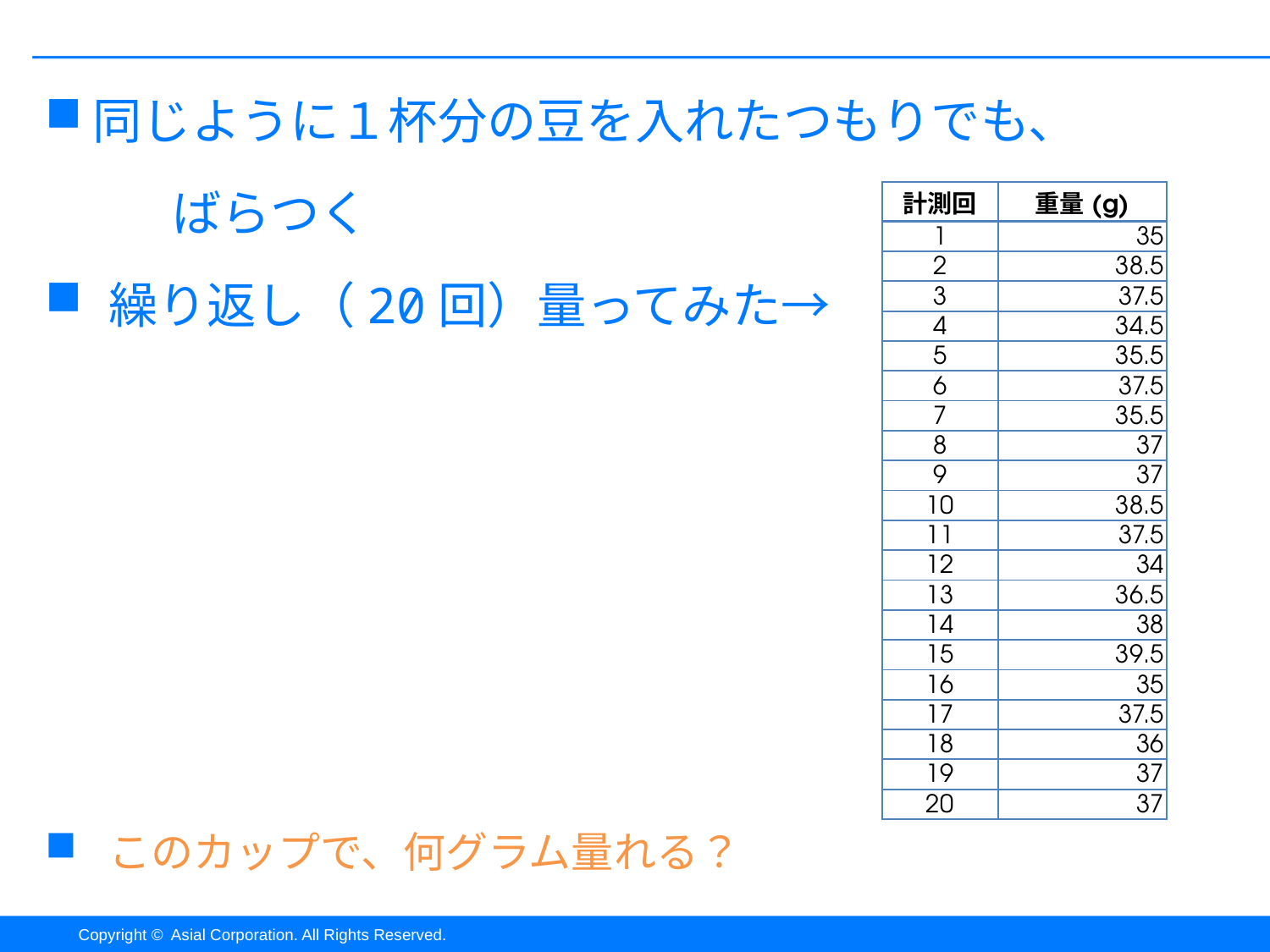

#

同じように１杯分の豆を入れたつもりでも、
	ばらつく
繰り返し（20回）量ってみた→

このカップで、何グラム量れる？
| 計測回 | 重量(g) |
| --- | --- |
| 1 | 35 |
| 2 | 38.5 |
| 3 | 37.5 |
| 4 | 34.5 |
| 5 | 35.5 |
| 6 | 37.5 |
| 7 | 35.5 |
| 8 | 37 |
| 9 | 37 |
| 10 | 38.5 |
| 11 | 37.5 |
| 12 | 34 |
| 13 | 36.5 |
| 14 | 38 |
| 15 | 39.5 |
| 16 | 35 |
| 17 | 37.5 |
| 18 | 36 |
| 19 | 37 |
| 20 | 37 |